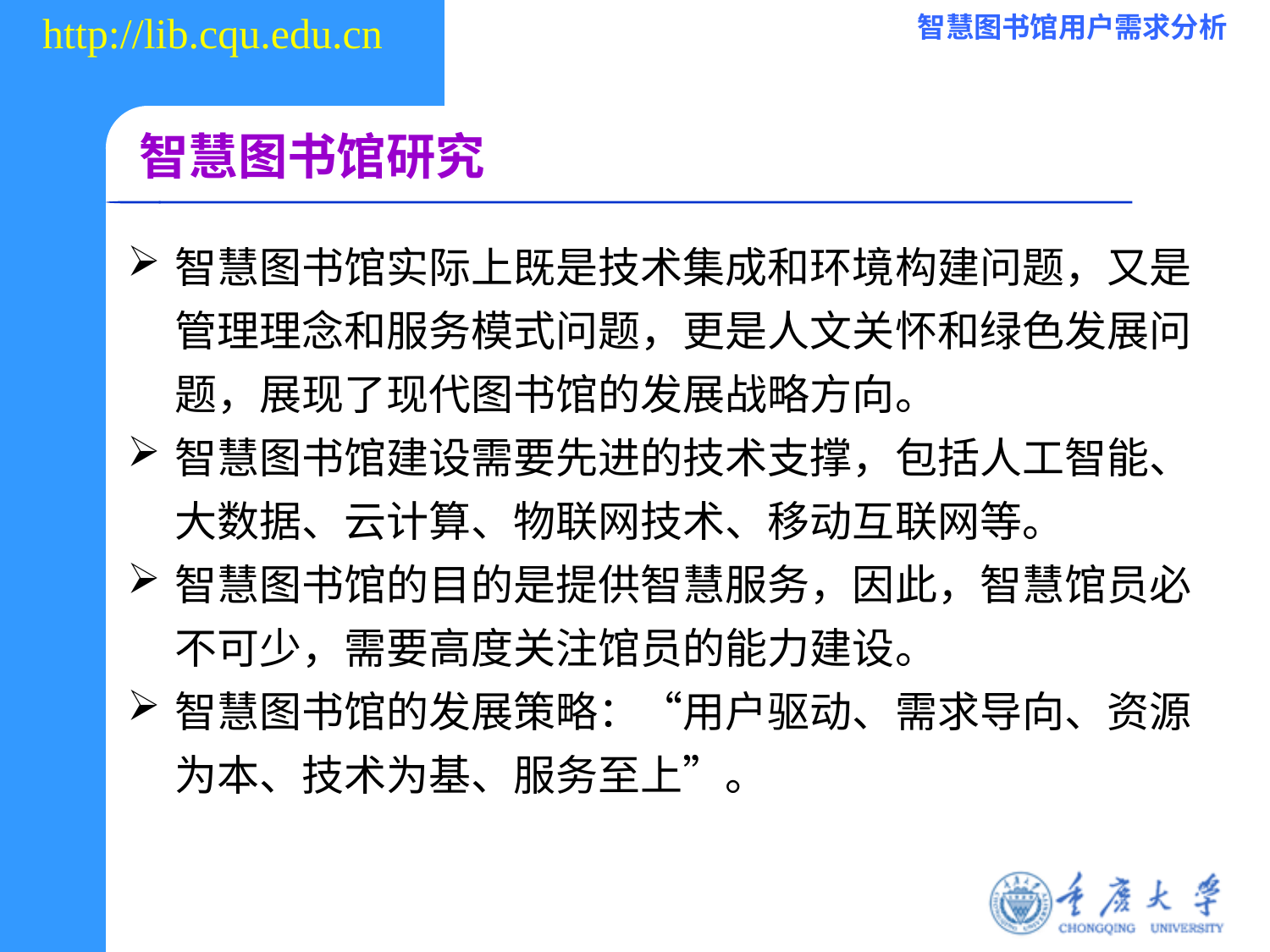

智慧图书馆研究
智慧图书馆实际上既是技术集成和环境构建问题，又是管理理念和服务模式问题，更是人文关怀和绿色发展问题，展现了现代图书馆的发展战略方向。
智慧图书馆建设需要先进的技术支撑，包括人工智能、大数据、云计算、物联网技术、移动互联网等。
智慧图书馆的目的是提供智慧服务，因此，智慧馆员必不可少，需要高度关注馆员的能力建设。
智慧图书馆的发展策略：“用户驱动、需求导向、资源为本、技术为基、服务至上”。